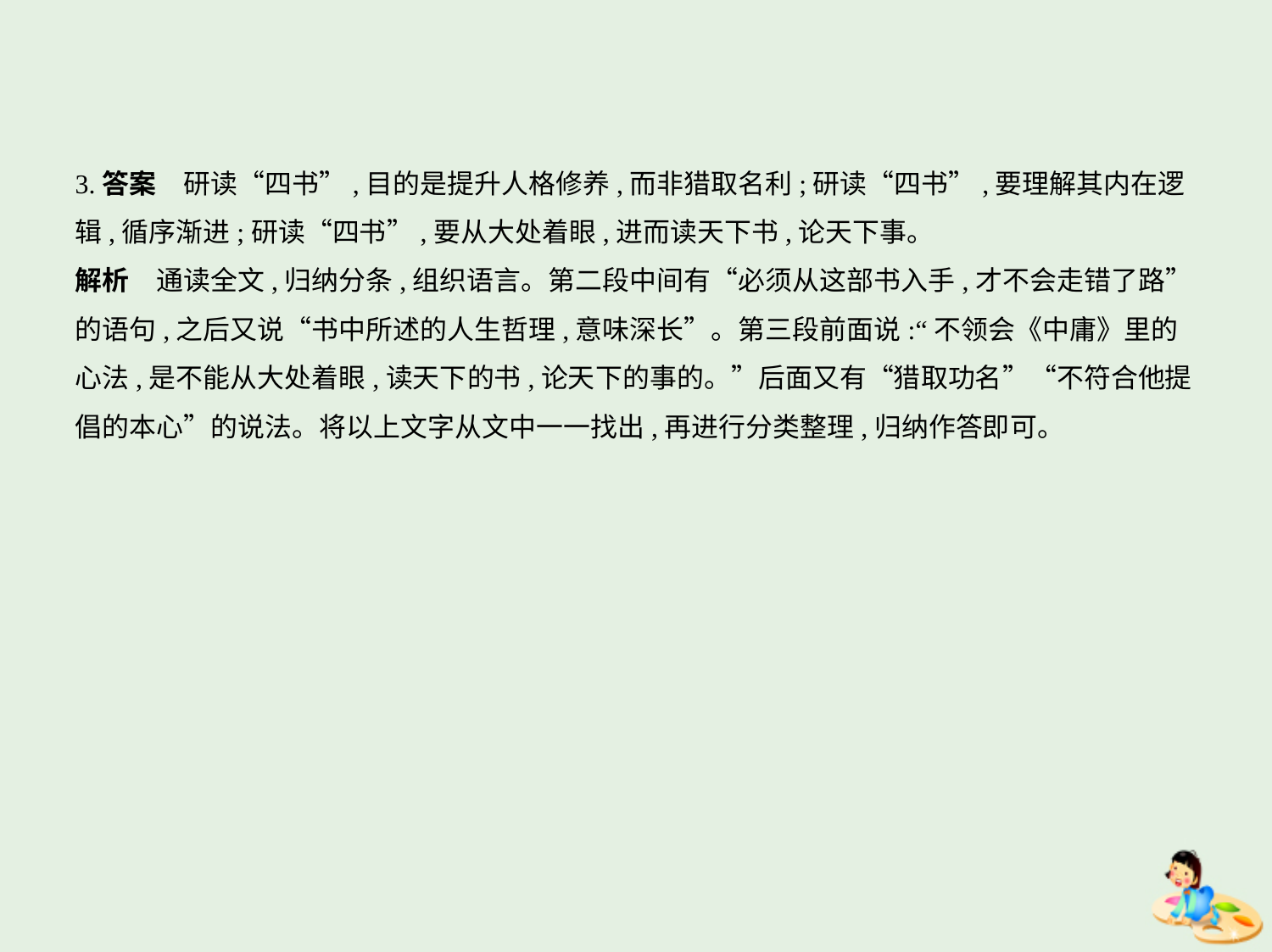

3.答案　研读“四书”,目的是提升人格修养,而非猎取名利;研读“四书”,要理解其内在逻
辑,循序渐进;研读“四书”,要从大处着眼,进而读天下书,论天下事。
解析　通读全文,归纳分条,组织语言。第二段中间有“必须从这部书入手,才不会走错了路”
的语句,之后又说“书中所述的人生哲理,意味深长”。第三段前面说:“不领会《中庸》里的
心法,是不能从大处着眼,读天下的书,论天下的事的。”后面又有“猎取功名”“不符合他提
倡的本心”的说法。将以上文字从文中一一找出,再进行分类整理,归纳作答即可。